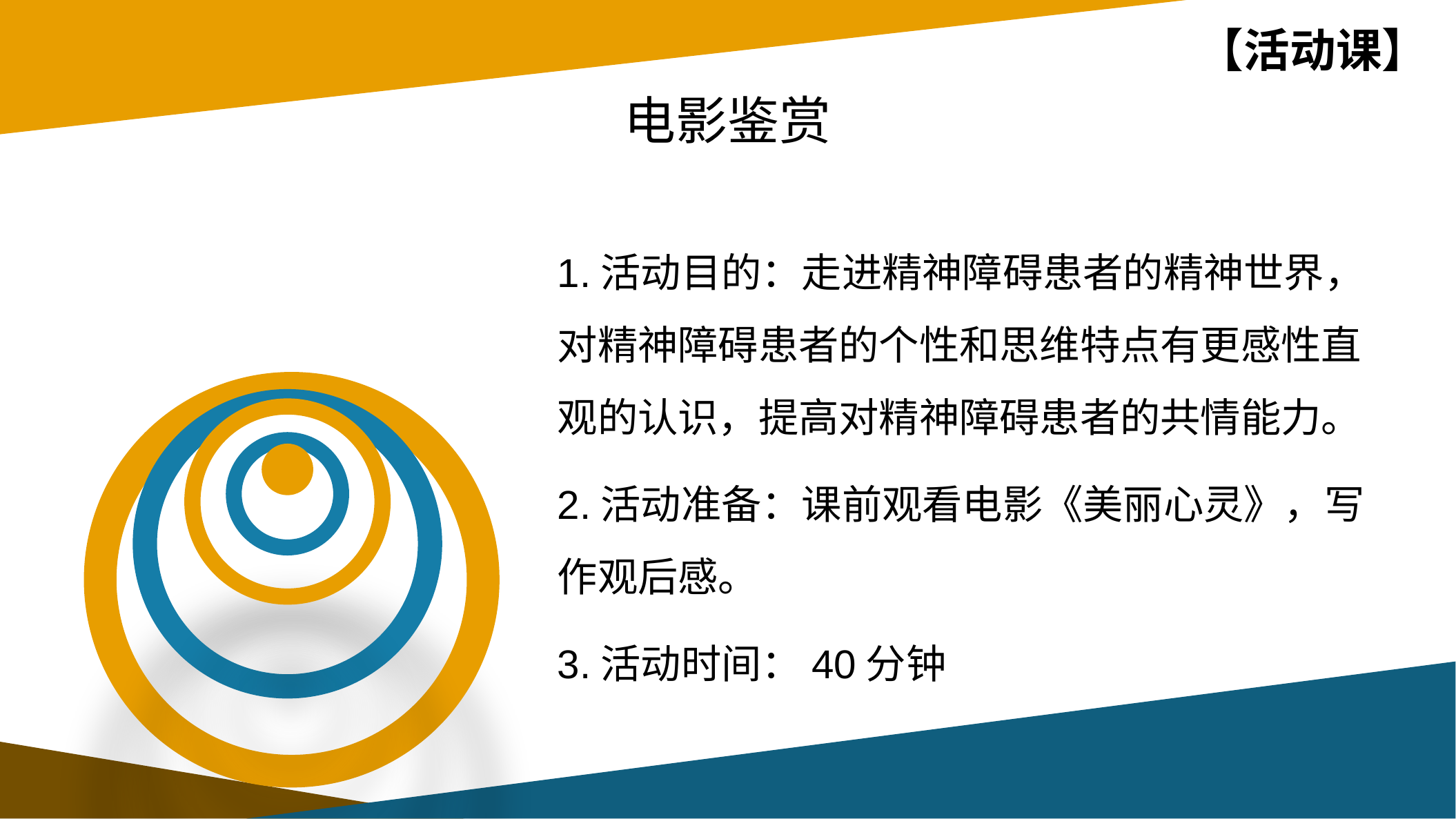

【活动课】
# 电影鉴赏
1.活动目的：走进精神障碍患者的精神世界，对精神障碍患者的个性和思维特点有更感性直观的认识，提高对精神障碍患者的共情能力。
2.活动准备：课前观看电影《美丽心灵》，写作观后感。
3.活动时间：40分钟